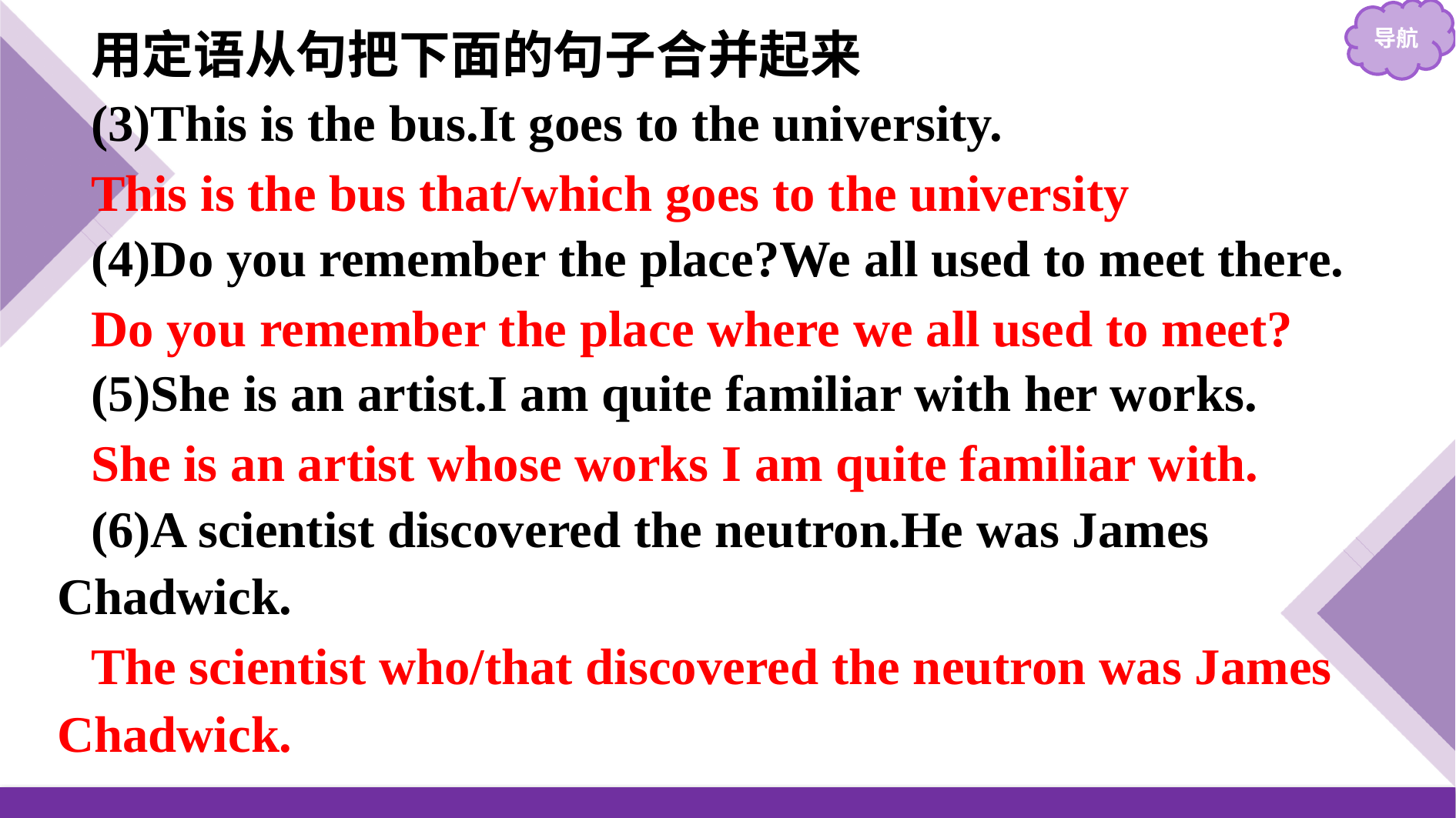

用定语从句把下面的句子合并起来
(3)This is the bus.It goes to the university.

(4)Do you remember the place?We all used to meet there.

(5)She is an artist.I am quite familiar with her works.

(6)A scientist discovered the neutron.He was James Chadwick.
This is the bus that/which goes to the university

Do you remember the place where we all used to meet?

She is an artist whose works I am quite familiar with.

The scientist who/that discovered the neutron was James Chadwick.